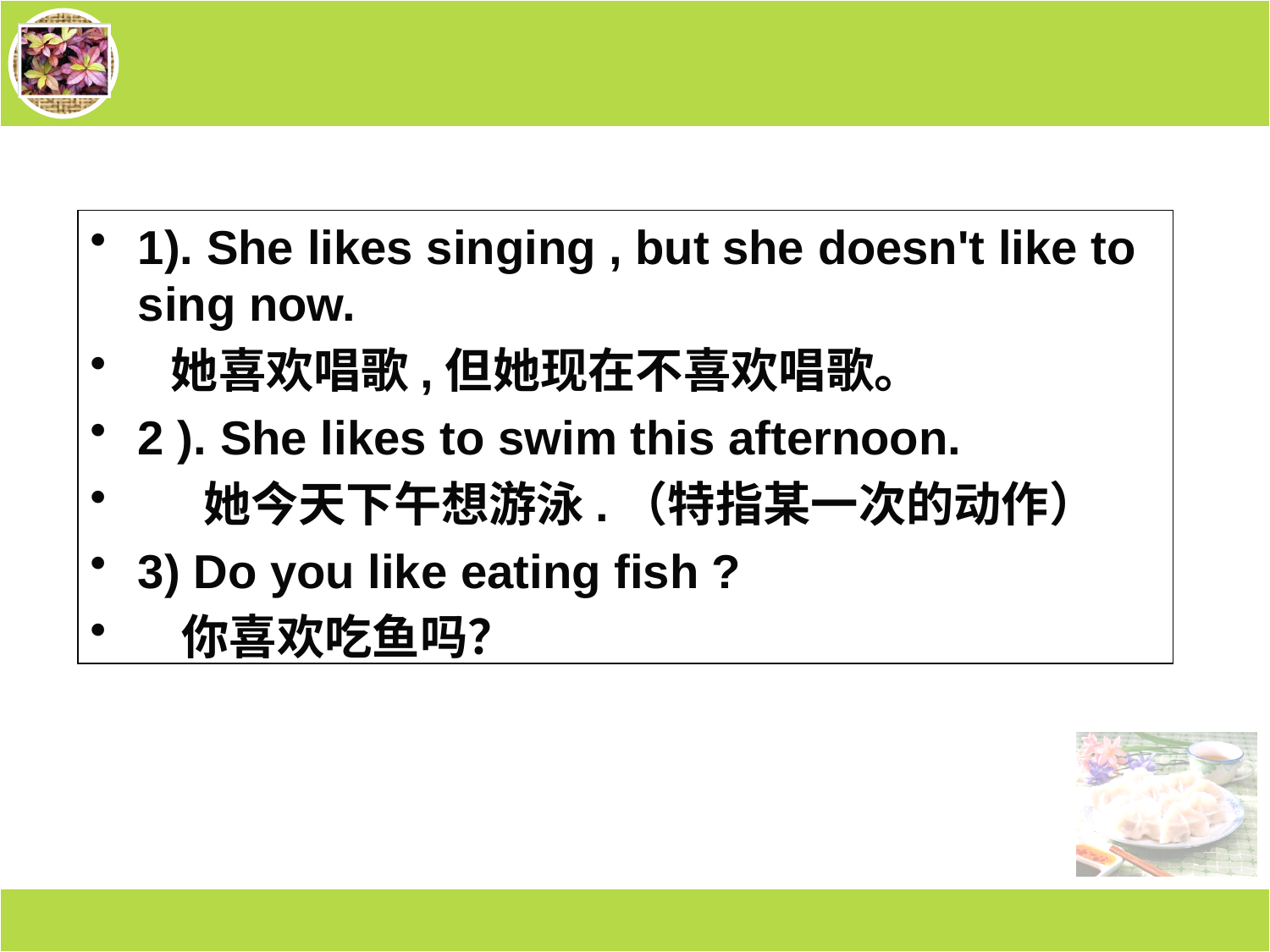

1). She likes singing , but she doesn't like to sing now.
  她喜欢唱歌,但她现在不喜欢唱歌。
2 ). She likes to swim this afternoon.
     她今天下午想游泳.（特指某一次的动作）
3) Do you like eating fish ?
   你喜欢吃鱼吗？